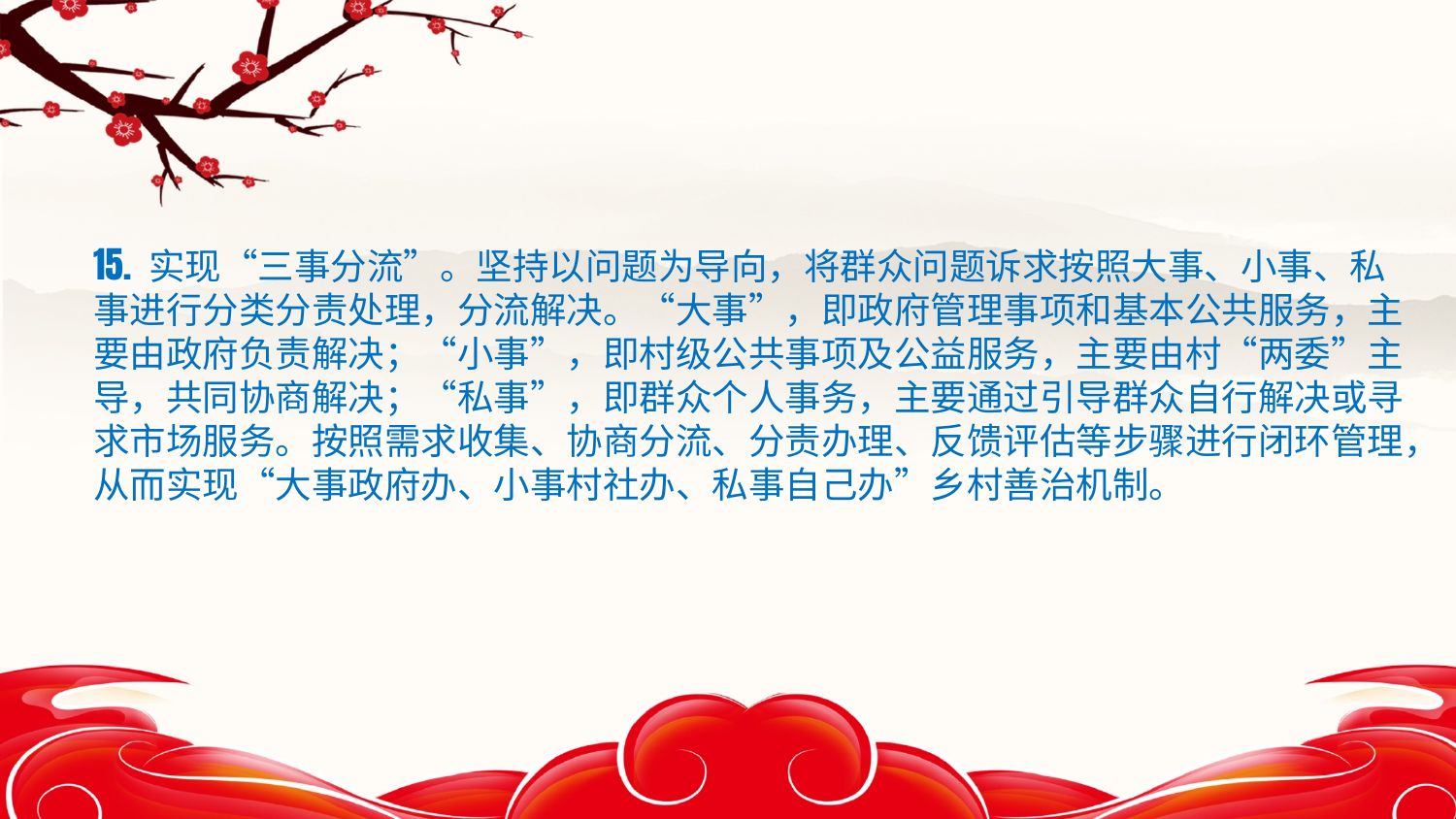

15. 实现“三事分流”。坚持以问题为导向，将群众问题诉求按照大事、小事、私事进行分类分责处理，分流解决。“大事”，即政府管理事项和基本公共服务，主要由政府负责解决；“小事”，即村级公共事项及公益服务，主要由村“两委”主导，共同协商解决；“私事”，即群众个人事务，主要通过引导群众自行解决或寻求市场服务。按照需求收集、协商分流、分责办理、反馈评估等步骤进行闭环管理，从而实现“大事政府办、小事村社办、私事自己办”乡村善治机制。